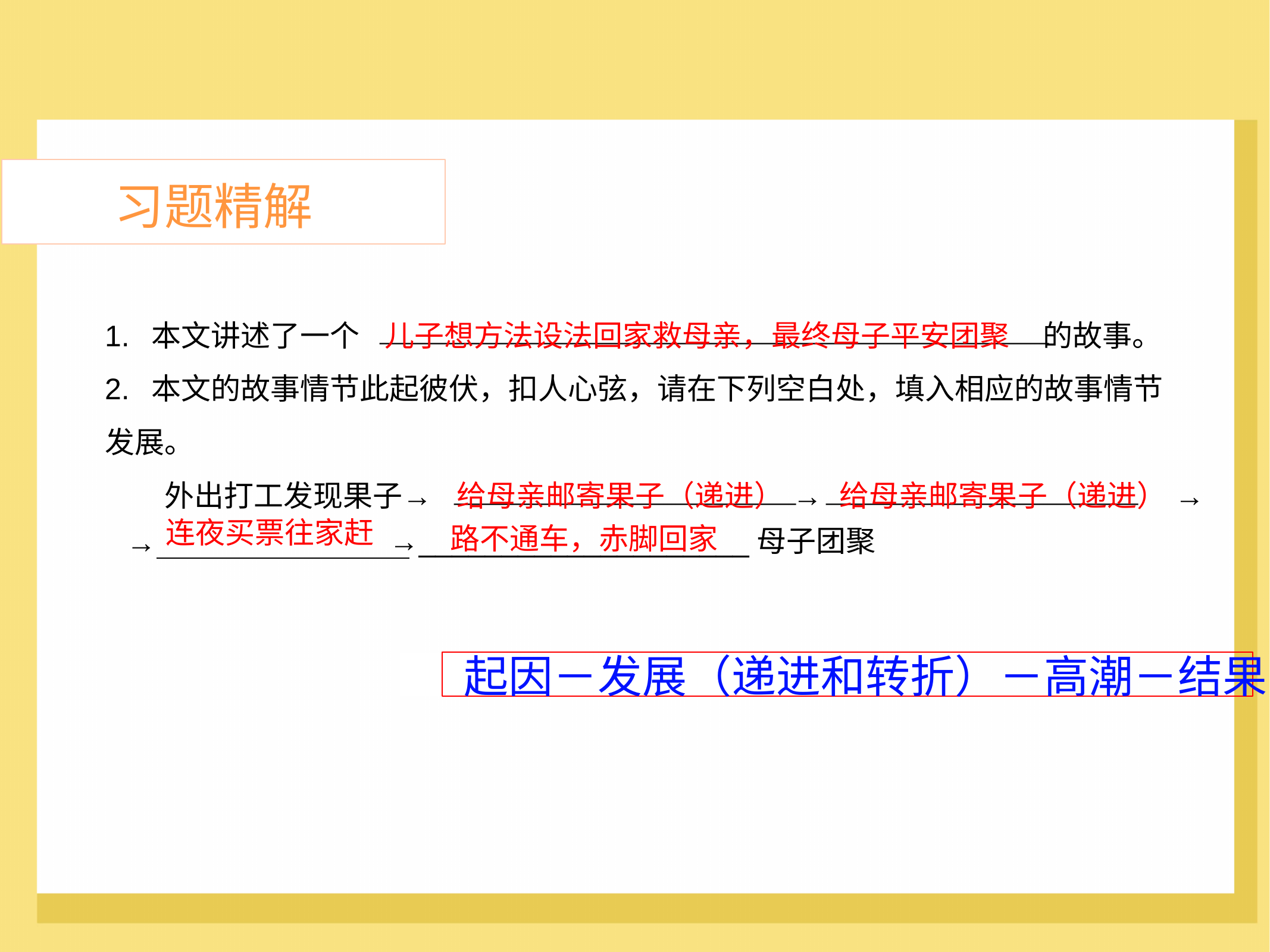

习题精解

1.  本文讲述了一个   儿子想方法设法回家救母亲，最终母子平安团聚    的故事。

2.  本文的故事情节此起彼伏，扣人心弦，请在下列空白处，填入相应的故事情节

发展。
		外出打工发现果子→   给母亲邮寄果子（递进） →  给母亲邮寄果子（递进） →

连夜买票往家赶
路不通车，赤脚回家

	起因－发展（递进和转折）－高潮－结果
→____________________母子团聚
→